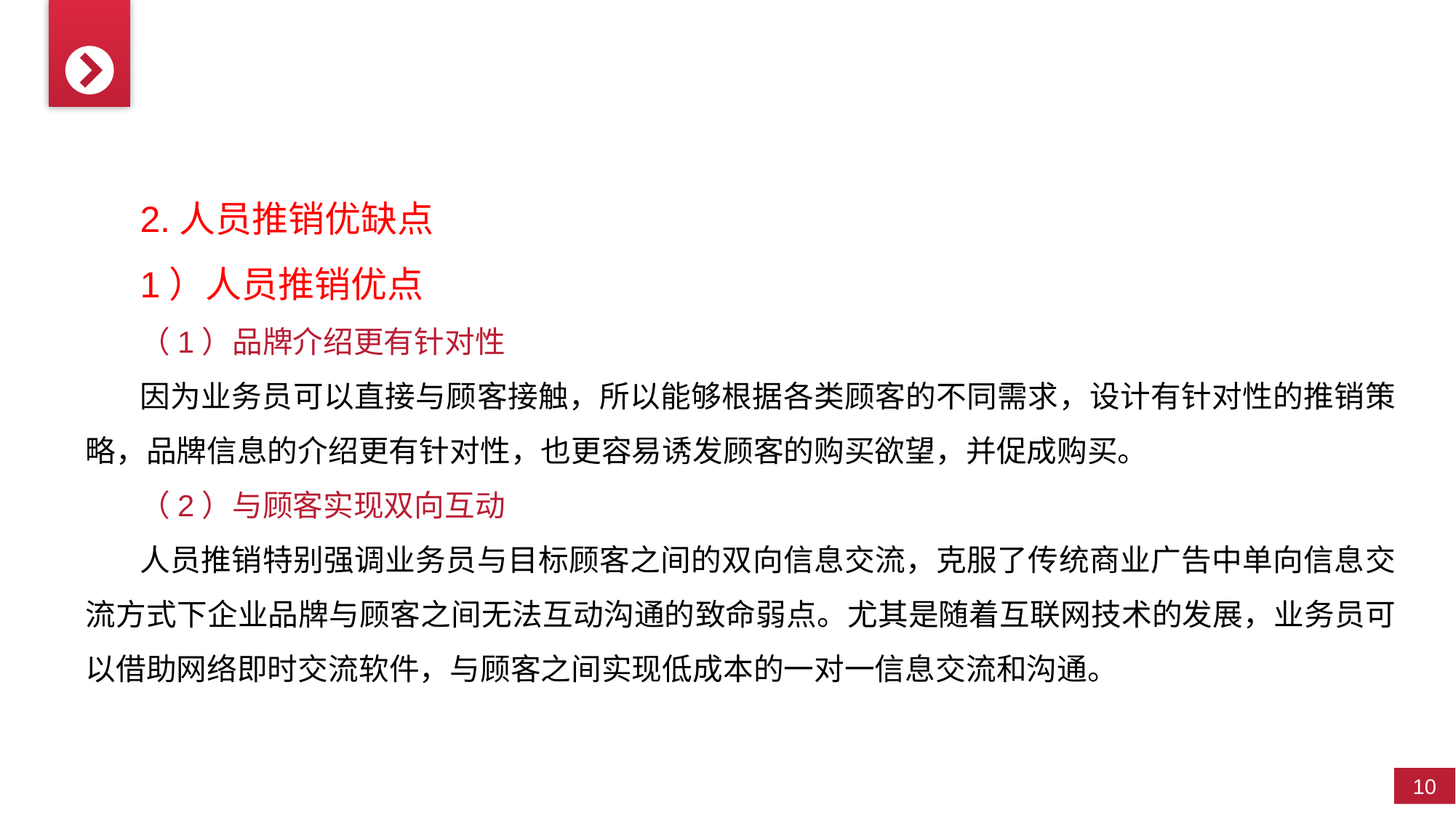

2.人员推销优缺点
1）人员推销优点
（1）品牌介绍更有针对性
因为业务员可以直接与顾客接触，所以能够根据各类顾客的不同需求，设计有针对性的推销策略，品牌信息的介绍更有针对性，也更容易诱发顾客的购买欲望，并促成购买。
（2）与顾客实现双向互动
人员推销特别强调业务员与目标顾客之间的双向信息交流，克服了传统商业广告中单向信息交流方式下企业品牌与顾客之间无法互动沟通的致命弱点。尤其是随着互联网技术的发展，业务员可以借助网络即时交流软件，与顾客之间实现低成本的一对一信息交流和沟通。